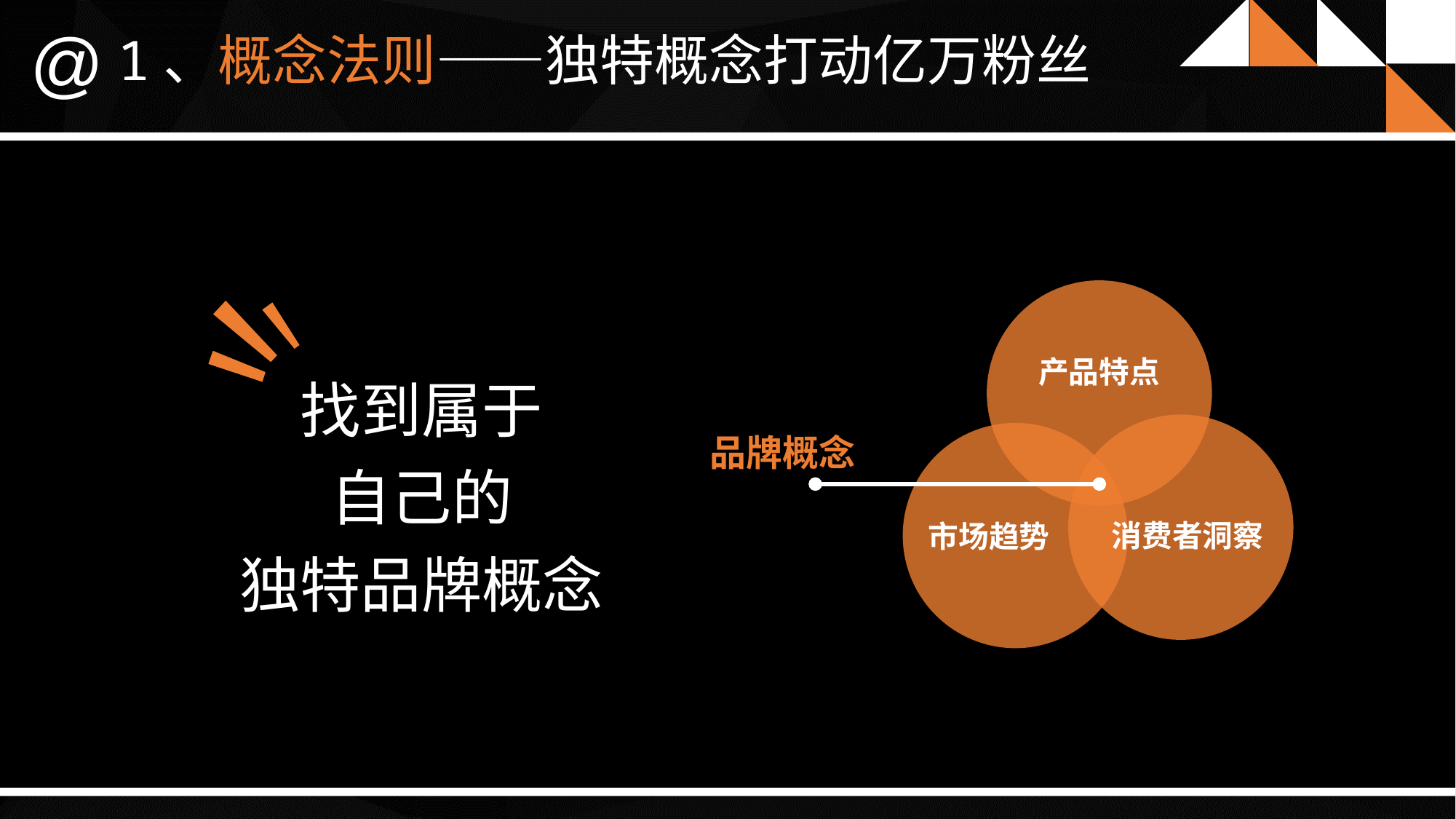

@
1、概念法则——独特概念打动亿万粉丝

找到属于
自己的
独特品牌概念
产品特点
品牌概念
消费者洞察
市场趋势